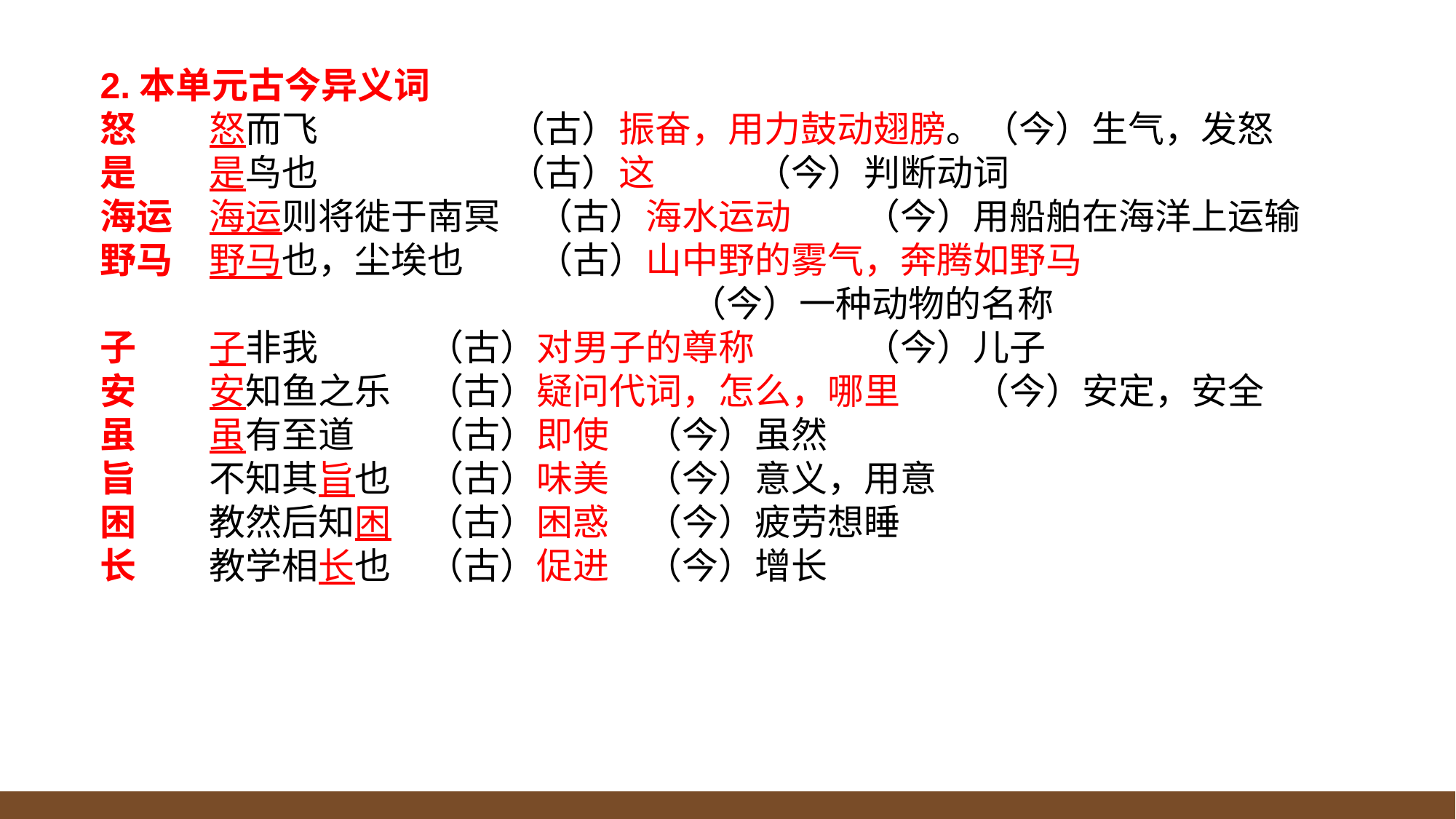

2.本单元古今异义词
怒	怒而飞	          （古）振奋，用力鼓动翅膀。（今）生气，发怒
是	是鸟也	          （古）这	（今）判断动词
海运	海运则将徙于南冥	（古）海水运动	（今）用船舶在海洋上运输
野马	野马也，尘埃也	（古）山中野的雾气，奔腾如野马
                                                                       （今）一种动物的名称
子	子非我	（古）对男子的尊称	（今）儿子
安	安知鱼之乐	（古）疑问代词，怎么，哪里	（今）安定，安全
虽	虽有至道	（古）即使	（今）虽然
旨	不知其旨也	（古）味美	（今）意义，用意
困	教然后知困	（古）困惑	（今）疲劳想睡
长	教学相长也	（古）促进	（今）增长